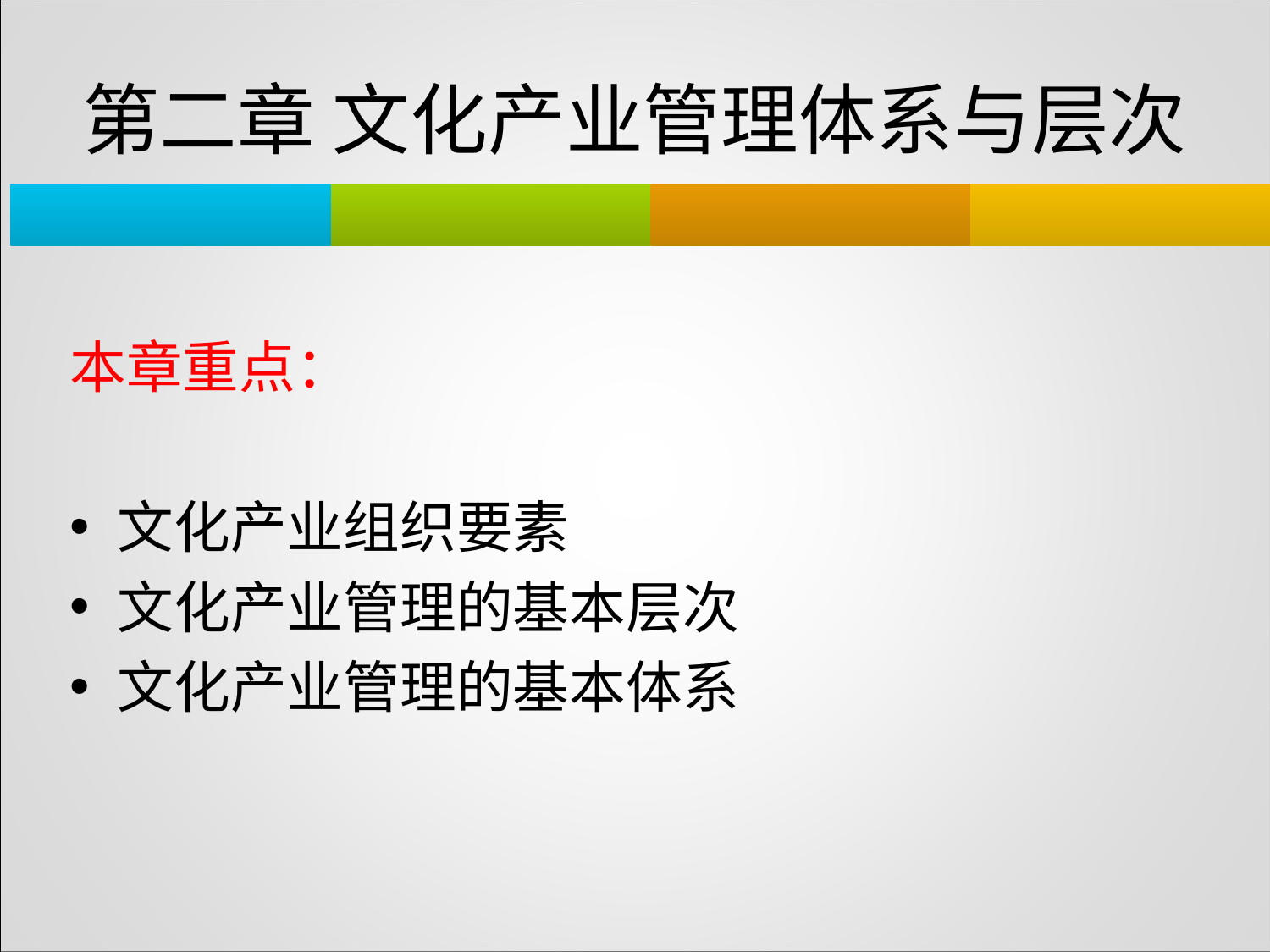

# 第二章 文化产业管理体系与层次

本章重点：

文化产业组织要素
文化产业管理的基本层次
文化产业管理的基本体系